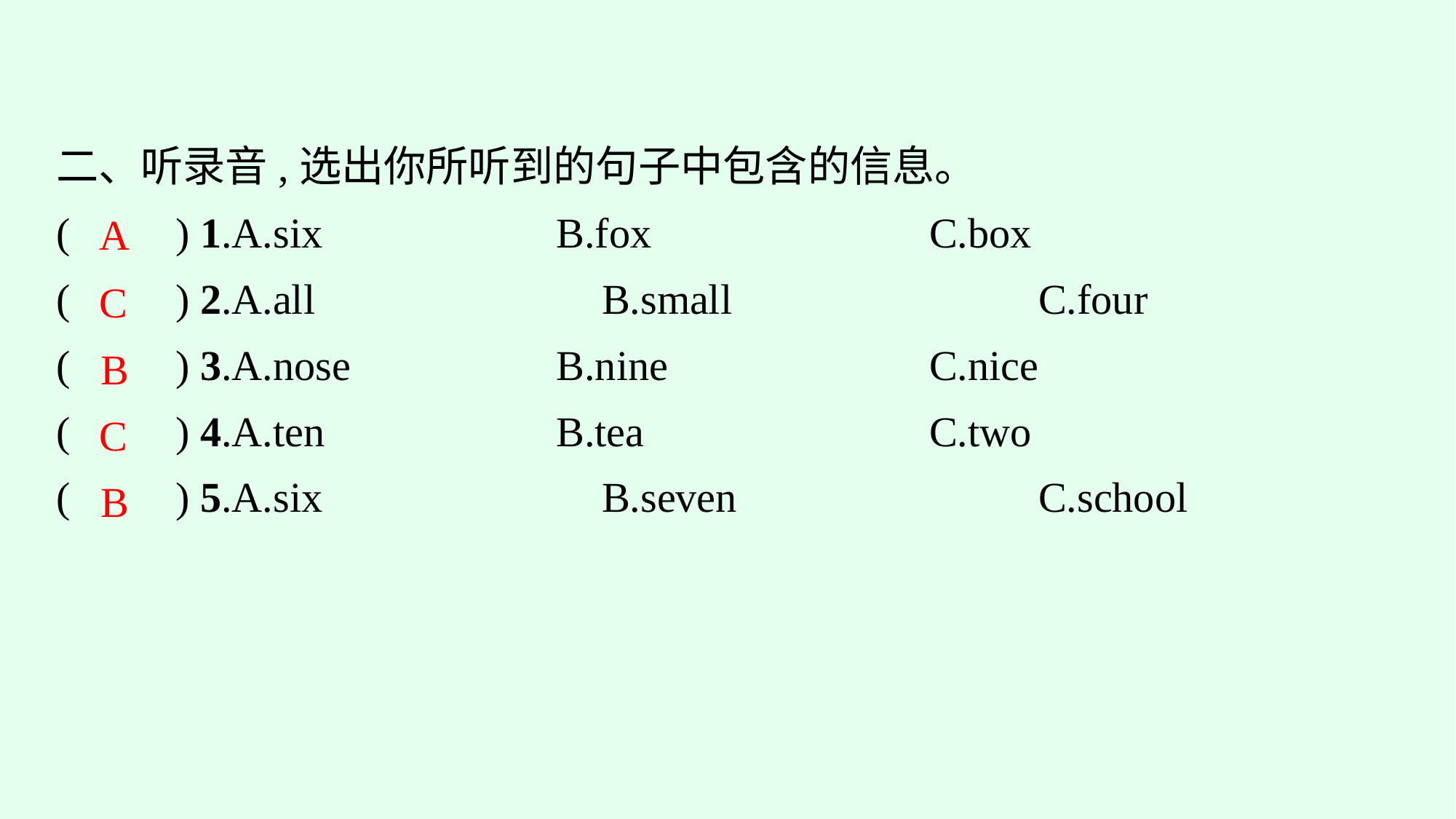

二、听录音,选出你所听到的句子中包含的信息。
(　　) 1.A.six　　		B.fox　　　　	C.box
(　　) 2.A.all			B.small			C.four
(　　) 3.A.nose 		B.nine 			C.nice
(　　) 4.A.ten 		B.tea 			C.two
(　　) 5.A.six 			B.seven 			C.school
A
C
B
C
B